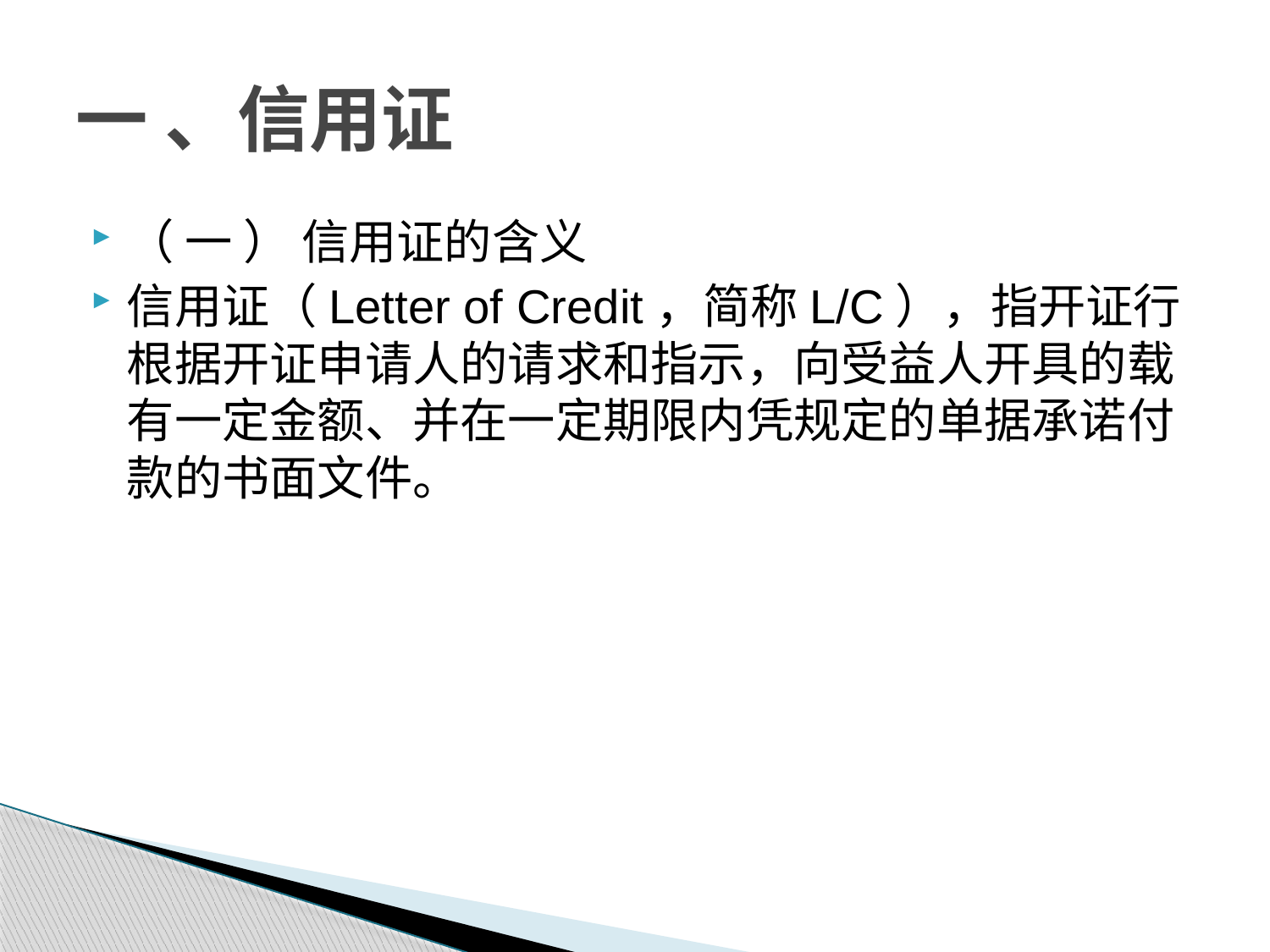

# 一 、信用证
（ 一 ） 信用证的含义
信用证（Letter of Credit，简称L/C），指开证行根据开证申请人的请求和指示，向受益人开具的载有一定金额、并在一定期限内凭规定的单据承诺付款的书面文件。